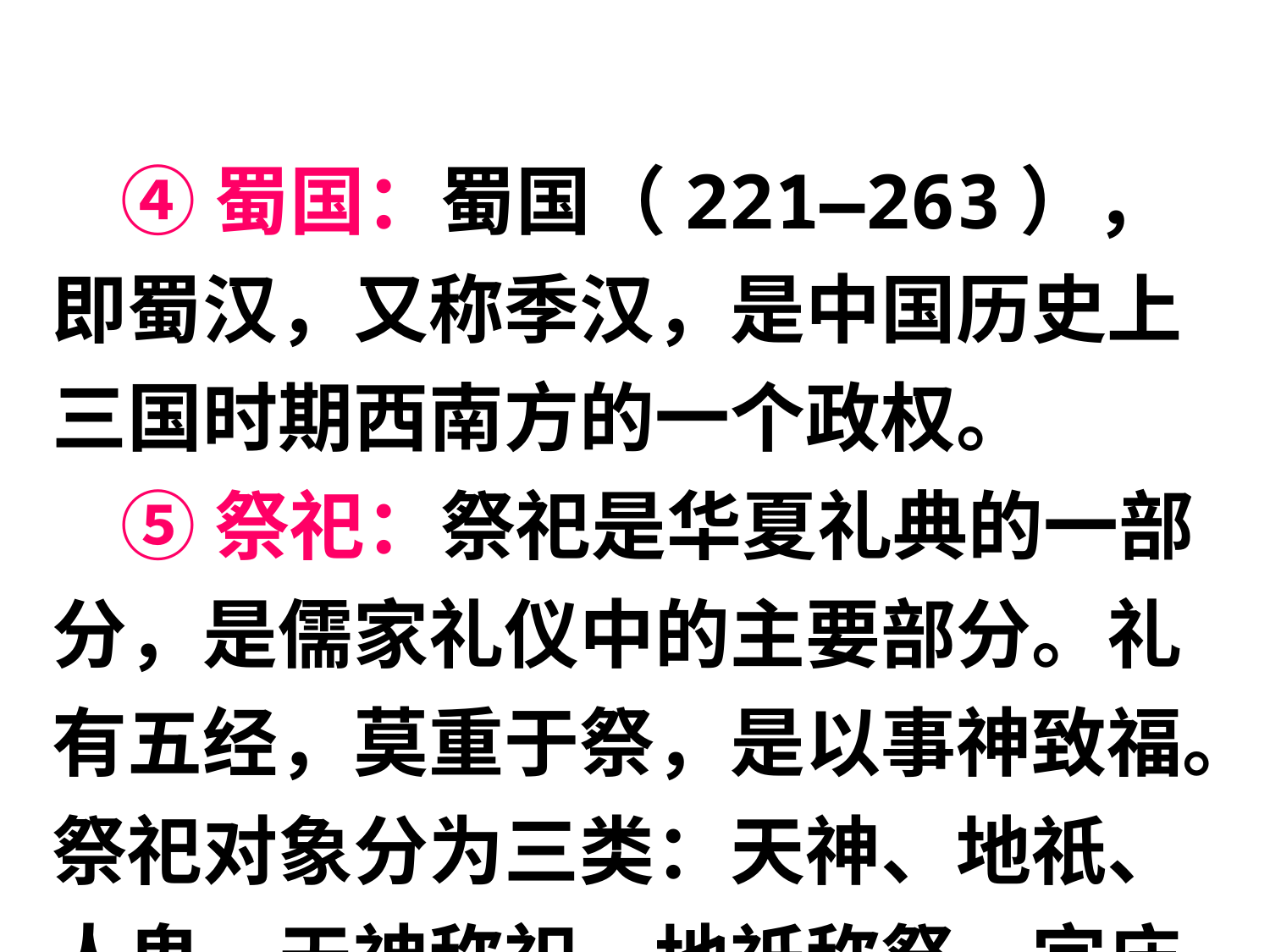

④蜀国：蜀国（221—263），即蜀汉，又称季汉，是中国历史上三国时期西南方的一个政权。
    ⑤祭祀：祭祀是华夏礼典的一部分，是儒家礼仪中的主要部分。礼有五经，莫重于祭，是以事神致福。祭祀对象分为三类：天神、地祇、人鬼。天神称祀，地祇称祭，宗庙称享。